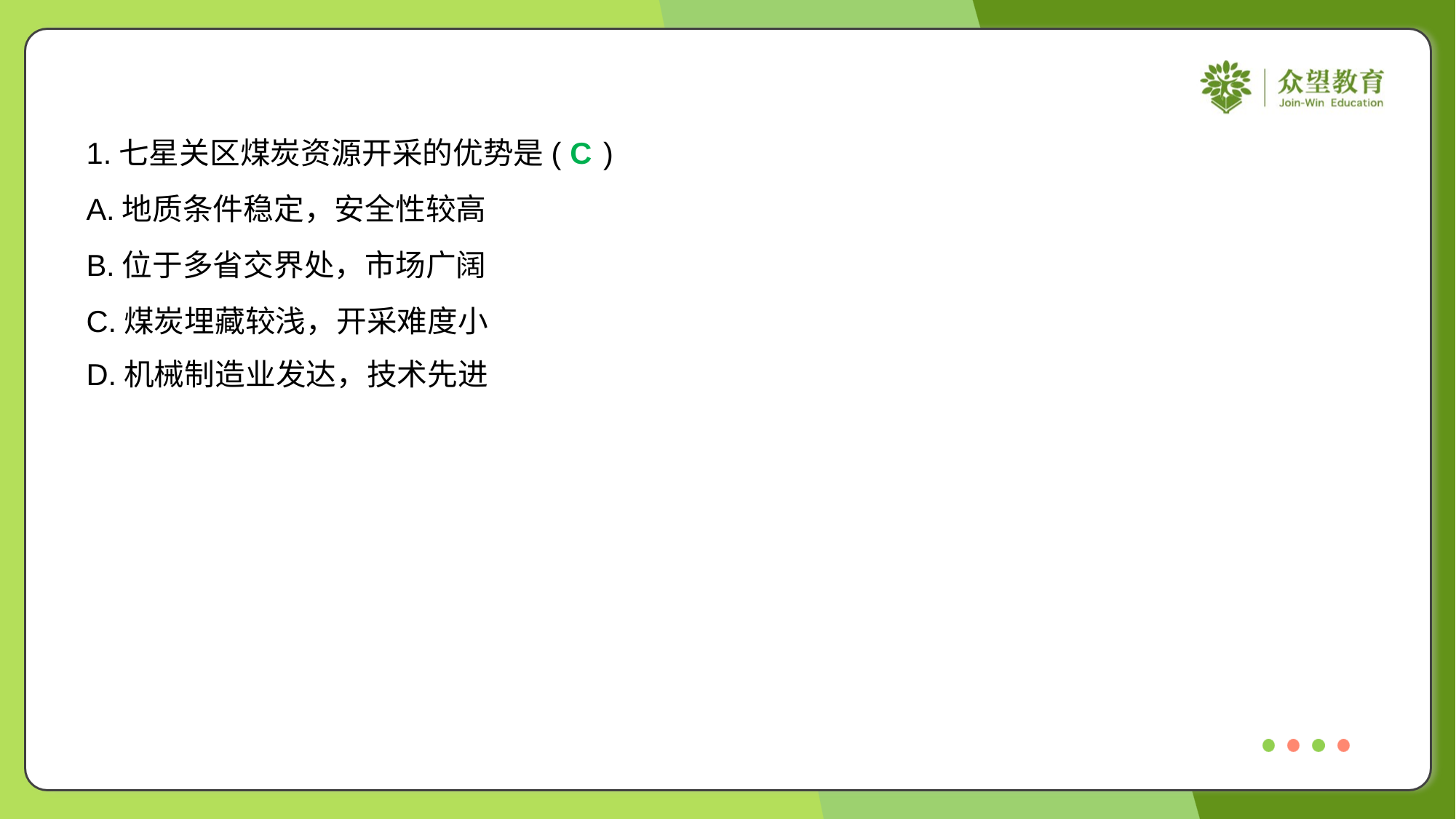

1.七星关区煤炭资源开采的优势是(     )
C
A.地质条件稳定，安全性较高
B.位于多省交界处，市场广阔
C.煤炭埋藏较浅，开采难度小
D.机械制造业发达，技术先进